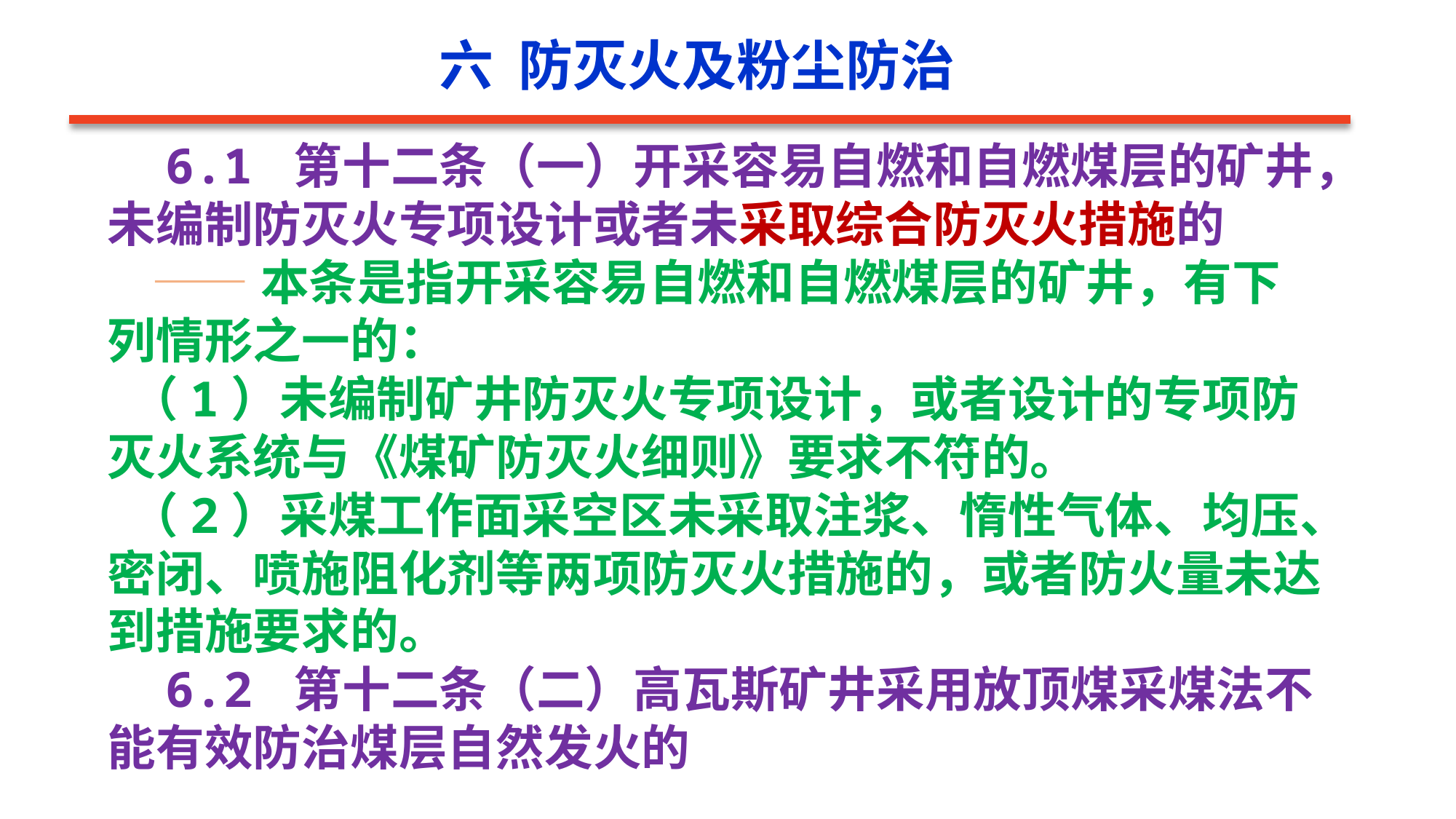

六  防灭火及粉尘防治
  6.1 第十二条（一）开采容易自燃和自燃煤层的矿井，未编制防灭火专项设计或者未采取综合防灭火措施的
    ——本条是指开采容易自燃和自燃煤层的矿井，有下列情形之一的：
 （1）未编制矿井防灭火专项设计，或者设计的专项防灭火系统与《煤矿防灭火细则》要求不符的。
 （2）采煤工作面采空区未采取注浆、惰性气体、均压、密闭、喷施阻化剂等两项防灭火措施的，或者防火量未达到措施要求的。
  6.2 第十二条（二）高瓦斯矿井采用放顶煤采煤法不能有效防治煤层自然发火的